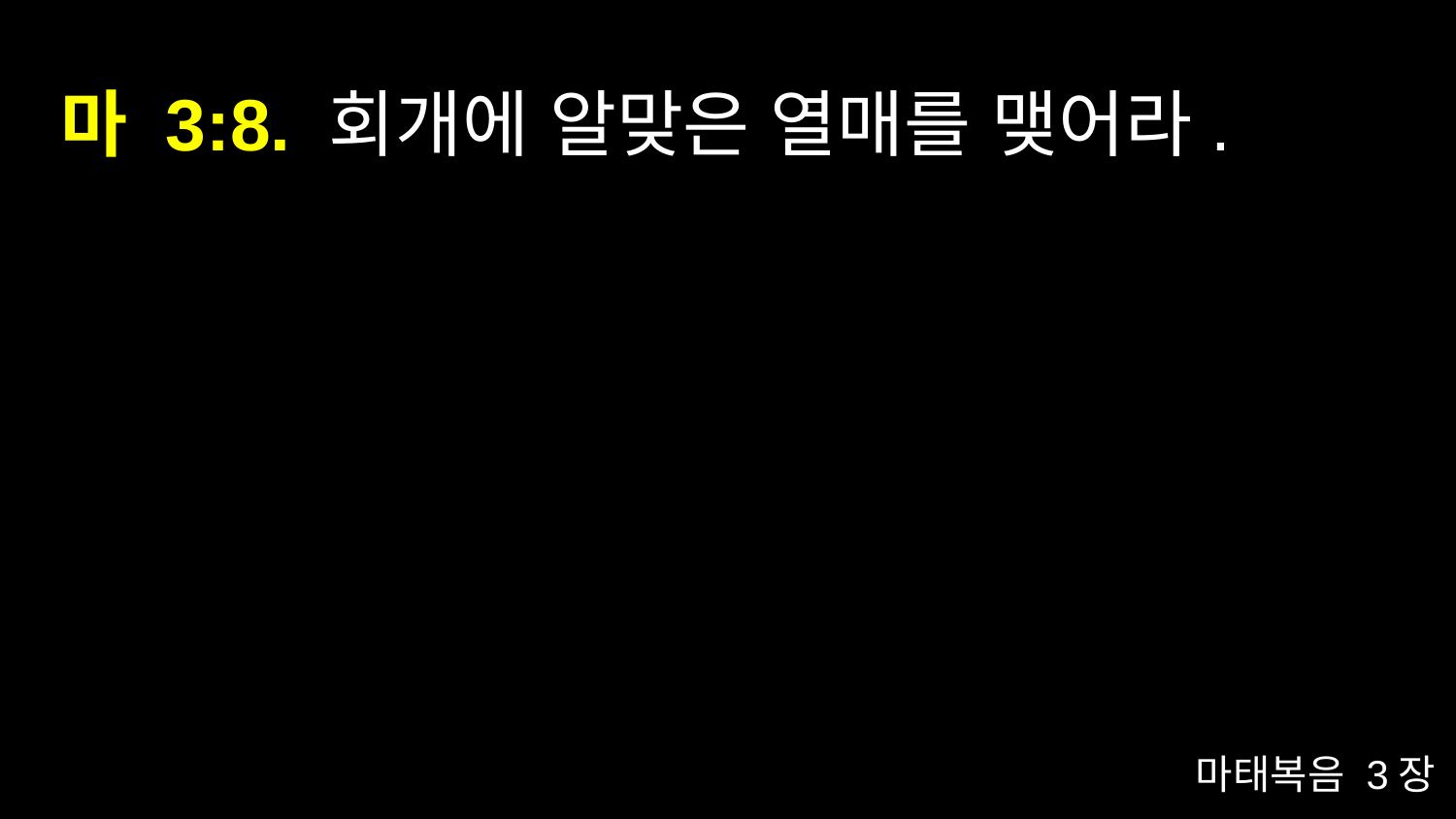

# 마 3:8. 회개에 알맞은 열매를 맺어라.
마태복음 3장